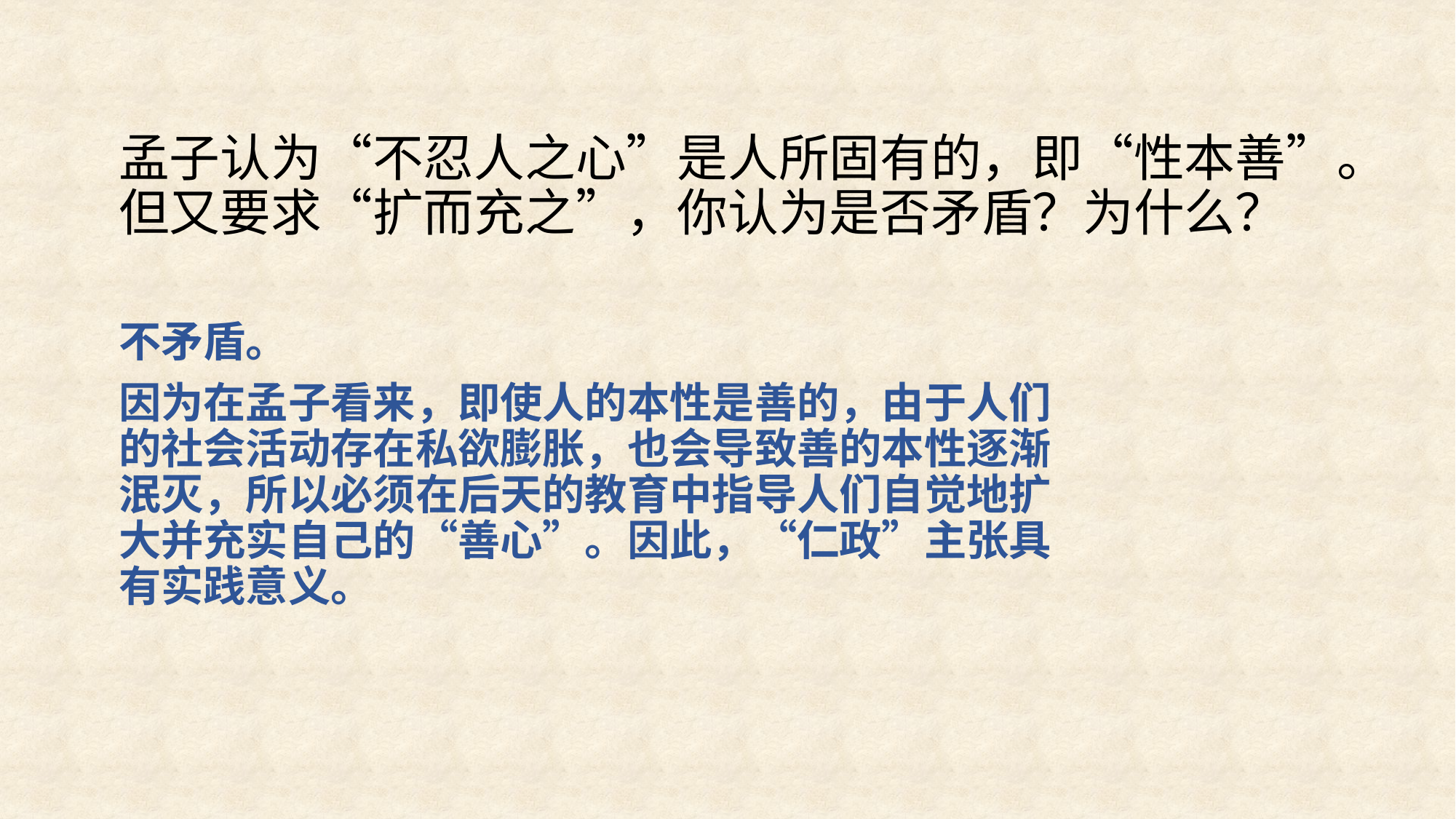

# 孟子认为“不忍人之心”是人所固有的，即“性本善”。但又要求“扩而充之”，你认为是否矛盾？为什么？
不矛盾。
因为在孟子看来，即使人的本性是善的，由于人们的社会活动存在私欲膨胀，也会导致善的本性逐渐泯灭，所以必须在后天的教育中指导人们自觉地扩大并充实自己的“善心”。因此，“仁政”主张具有实践意义。